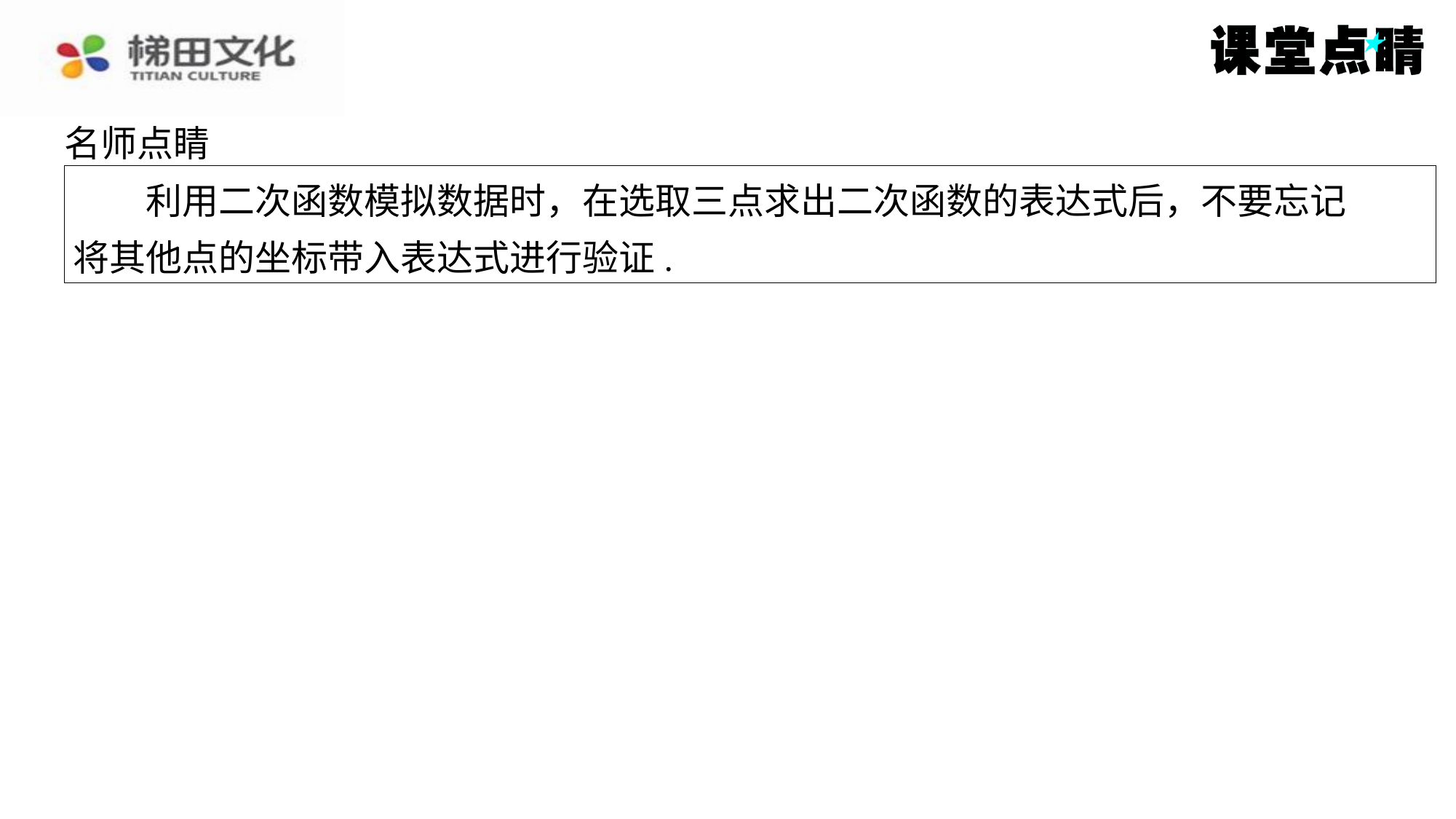

名师点睛
　　利用二次函数模拟数据时，在选取三点求出二次函数的表达式后，不要忘记
将其他点的坐标带入表达式进行验证.